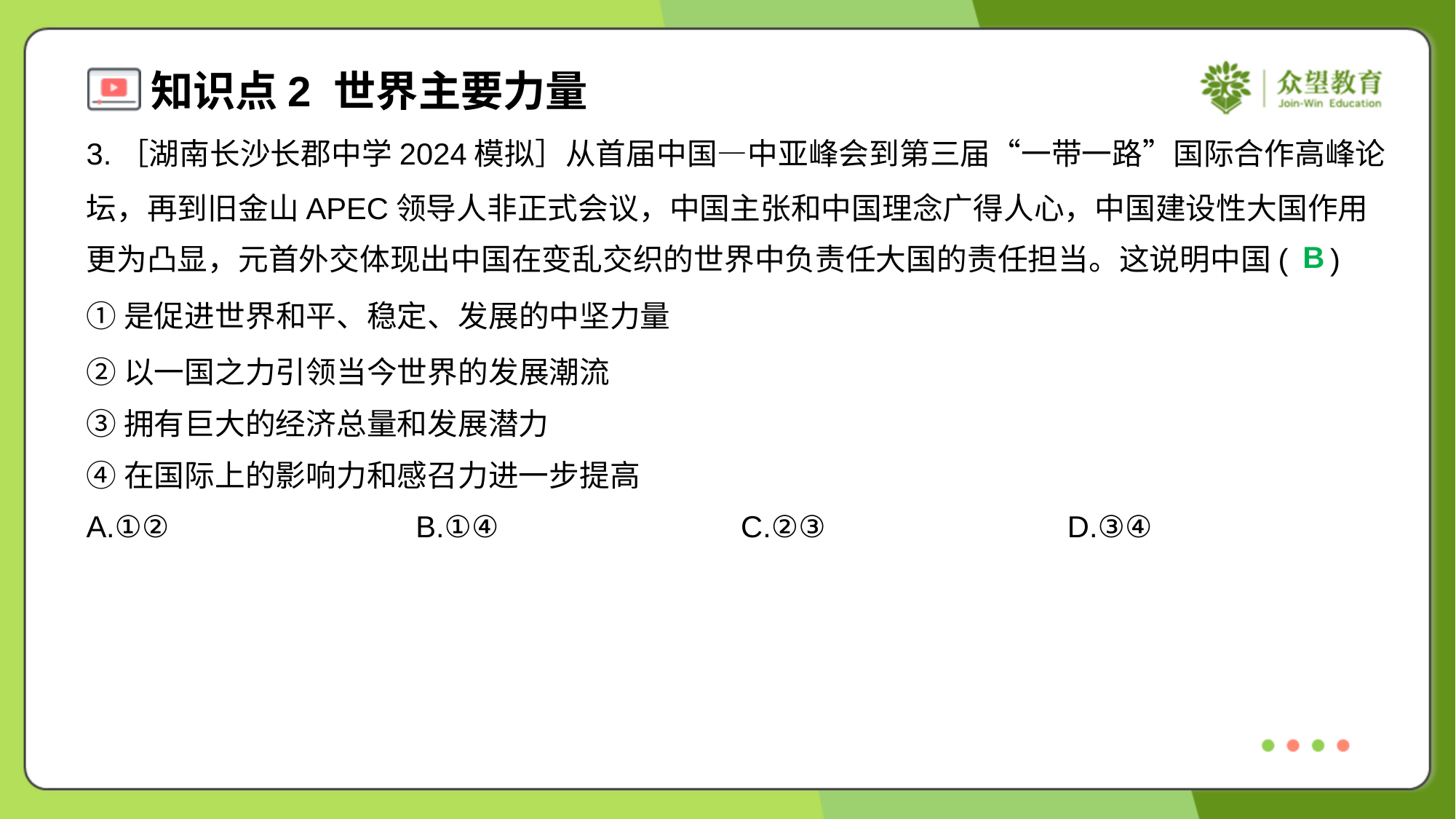

3.［湖南长沙长郡中学2024模拟］从首届中国—中亚峰会到第三届“一带一路”国际合作高峰论
坛，再到旧金山APEC领导人非正式会议，中国主张和中国理念广得人心，中国建设性大国作用
更为凸显，元首外交体现出中国在变乱交织的世界中负责任大国的责任担当。这说明中国(     )
B
①是促进世界和平、稳定、发展的中坚力量
②以一国之力引领当今世界的发展潮流
③拥有巨大的经济总量和发展潜力
④在国际上的影响力和感召力进一步提高
A.①②	B.①④	C.②③	D.③④